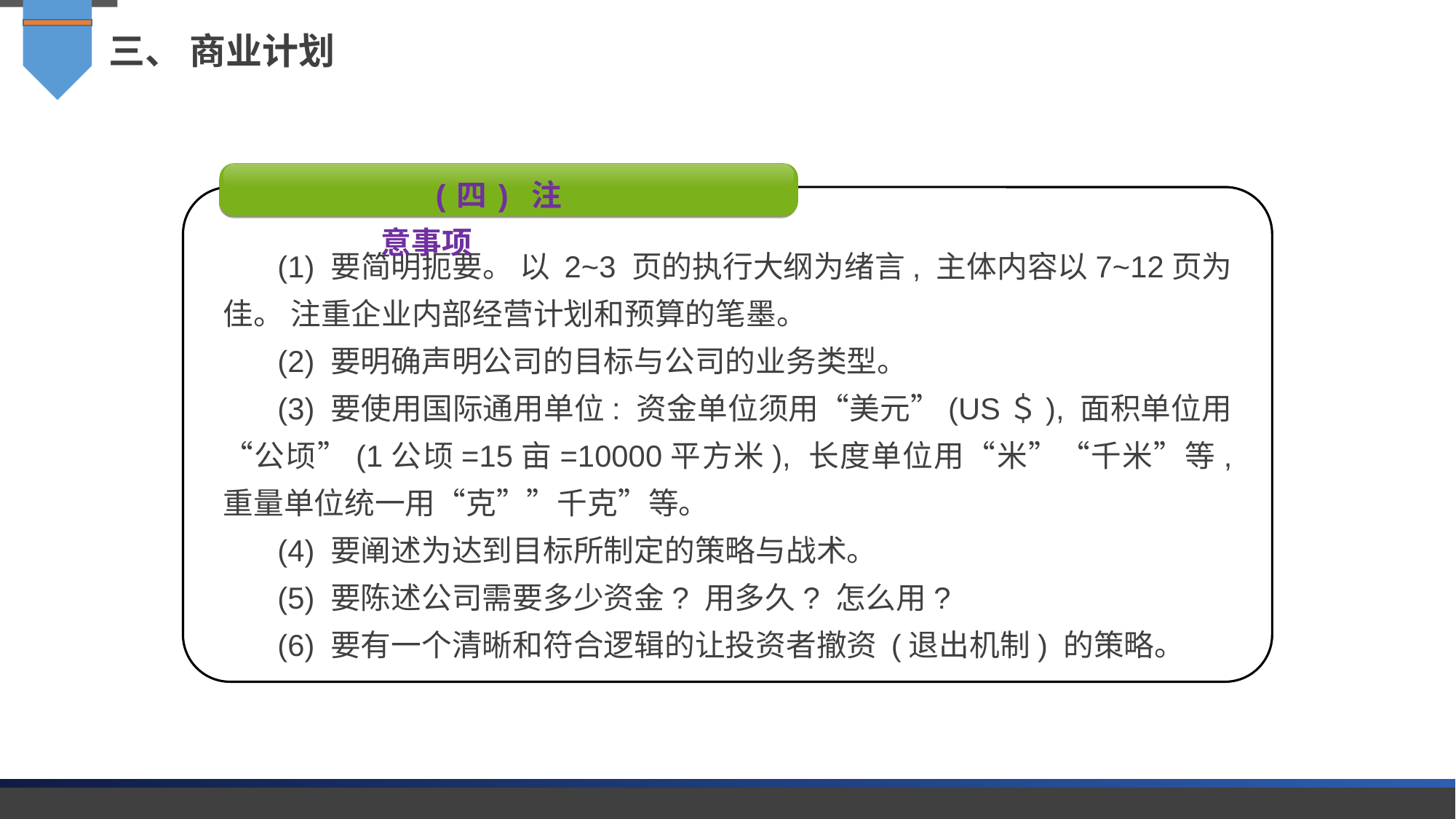

三、 商业计划
(四) 注意事项

(1) 要简明扼要。 以 2~3 页的执行大纲为绪言, 主体内容以7~12页为佳。 注重企业内部经营计划和预算的笔墨。
(2) 要明确声明公司的目标与公司的业务类型。
(3) 要使用国际通用单位: 资金单位须用“美元”(US＄), 面积单位用 “公顷”(1公顷=15亩=10000平方米), 长度单位用“米”“千米”等, 重量单位统一用“克””千克”等。
(4) 要阐述为达到目标所制定的策略与战术。
(5) 要陈述公司需要多少资金? 用多久? 怎么用?
(6) 要有一个清晰和符合逻辑的让投资者撤资 (退出机制) 的策略。